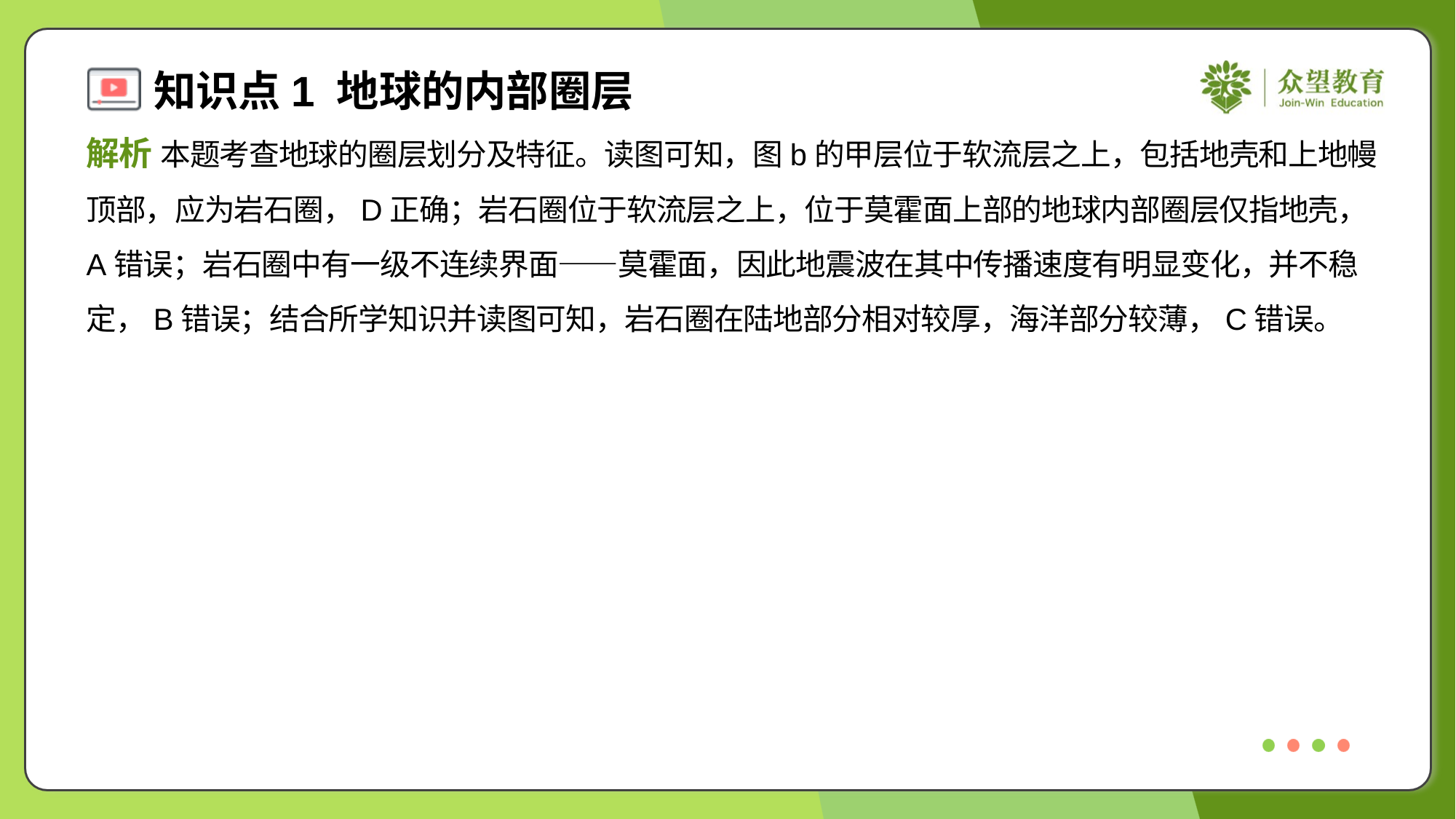

解析 本题考查地球的圈层划分及特征。读图可知，图b的甲层位于软流层之上，包括地壳和上地幔
顶部，应为岩石圈，D正确；岩石圈位于软流层之上，位于莫霍面上部的地球内部圈层仅指地壳，
A错误；岩石圈中有一级不连续界面——莫霍面，因此地震波在其中传播速度有明显变化，并不稳
定，B错误；结合所学知识并读图可知，岩石圈在陆地部分相对较厚，海洋部分较薄，C错误。